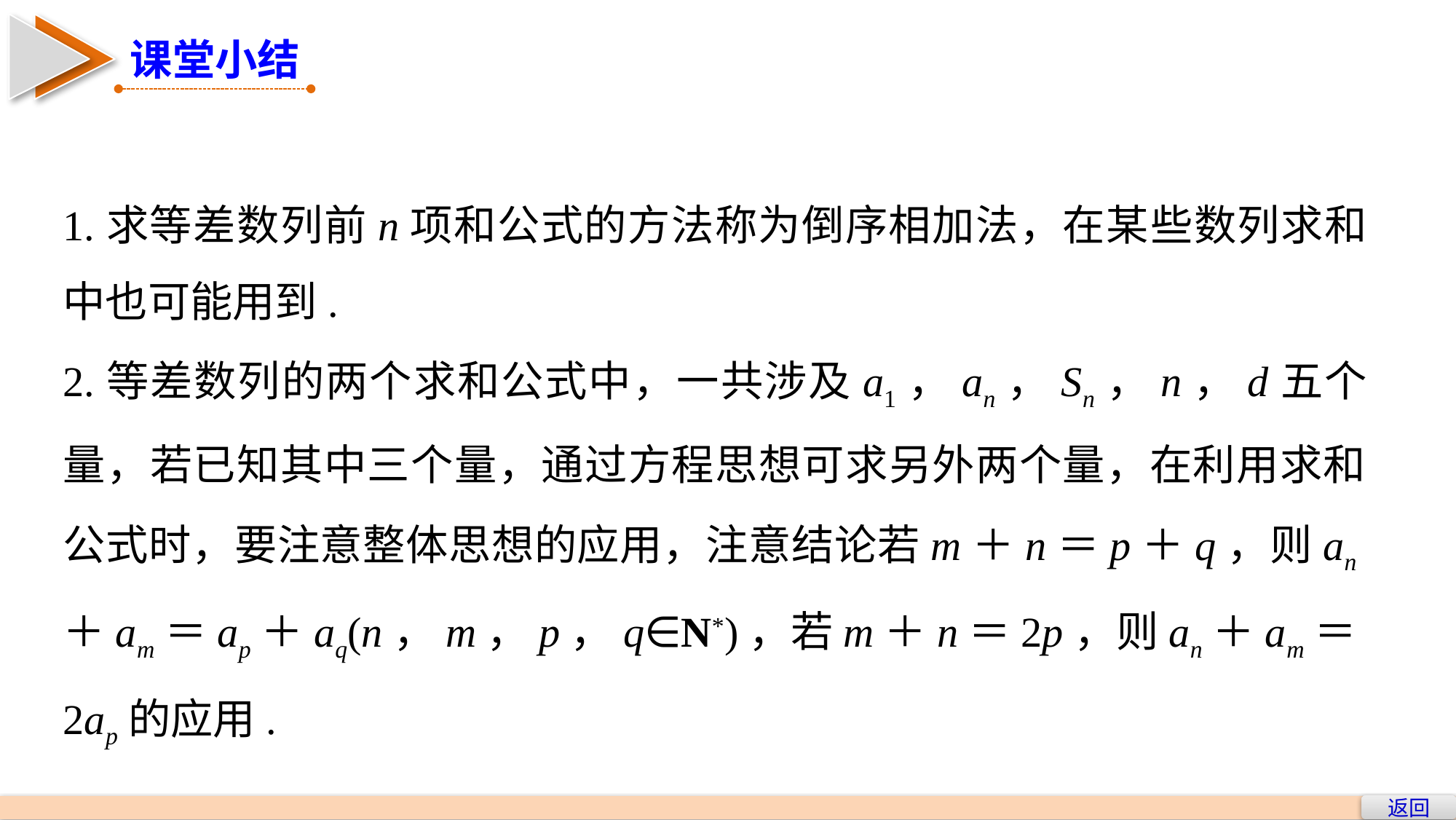

课堂小结
1.求等差数列前n项和公式的方法称为倒序相加法，在某些数列求和中也可能用到.
2.等差数列的两个求和公式中，一共涉及a1，an，Sn，n，d五个量，若已知其中三个量，通过方程思想可求另外两个量，在利用求和公式时，要注意整体思想的应用，注意结论若m＋n＝p＋q，则an＋am＝ap＋aq(n，m，p，q∈N*)，若m＋n＝2p，则an＋am＝2ap的应用.
返回